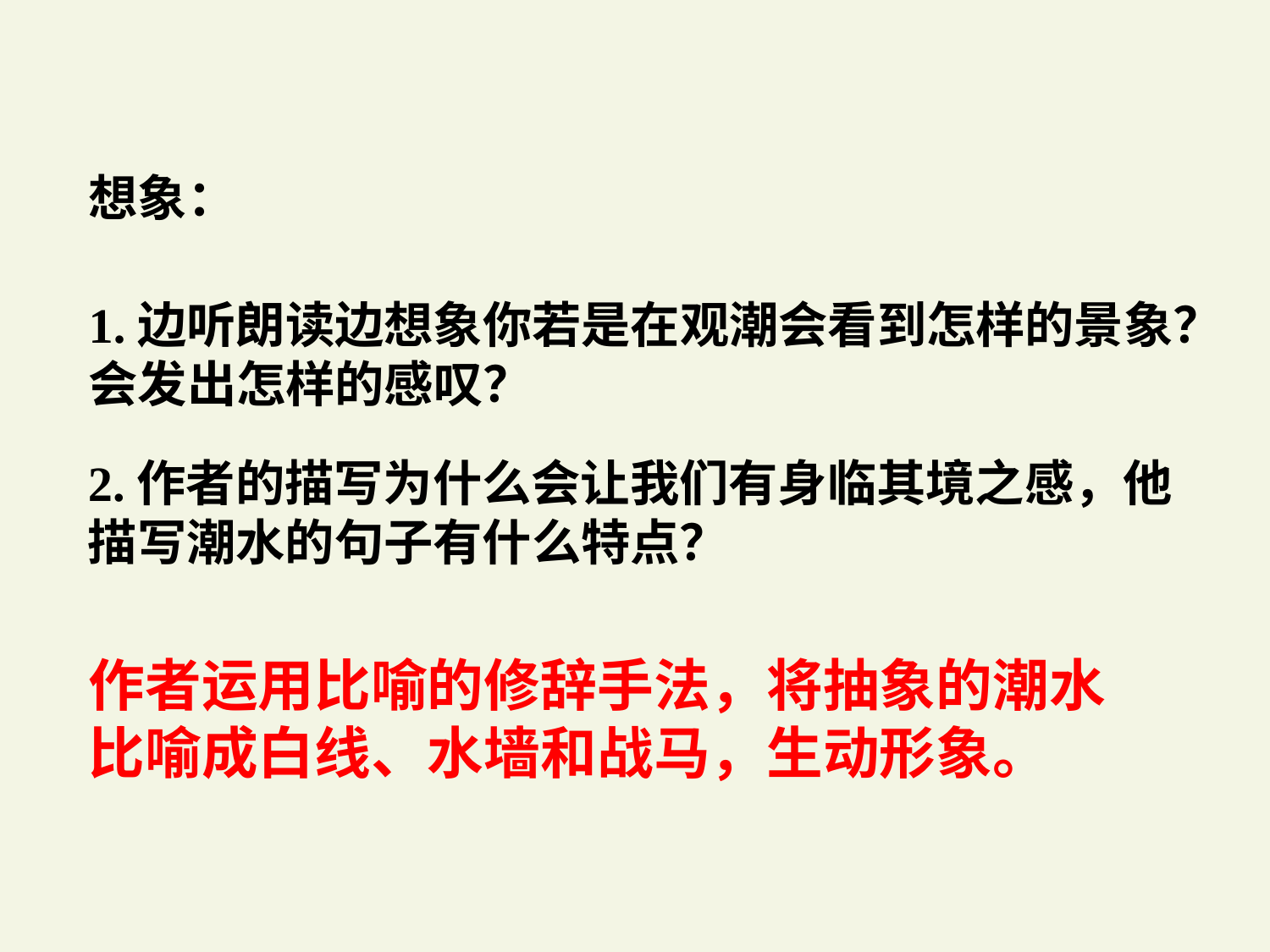

想象：

1.边听朗读边想象你若是在观潮会看到怎样的景象？会发出怎样的感叹？

2.作者的描写为什么会让我们有身临其境之感，他描写潮水的句子有什么特点？
作者运用比喻的修辞手法，将抽象的潮水比喻成白线、水墙和战马，生动形象。